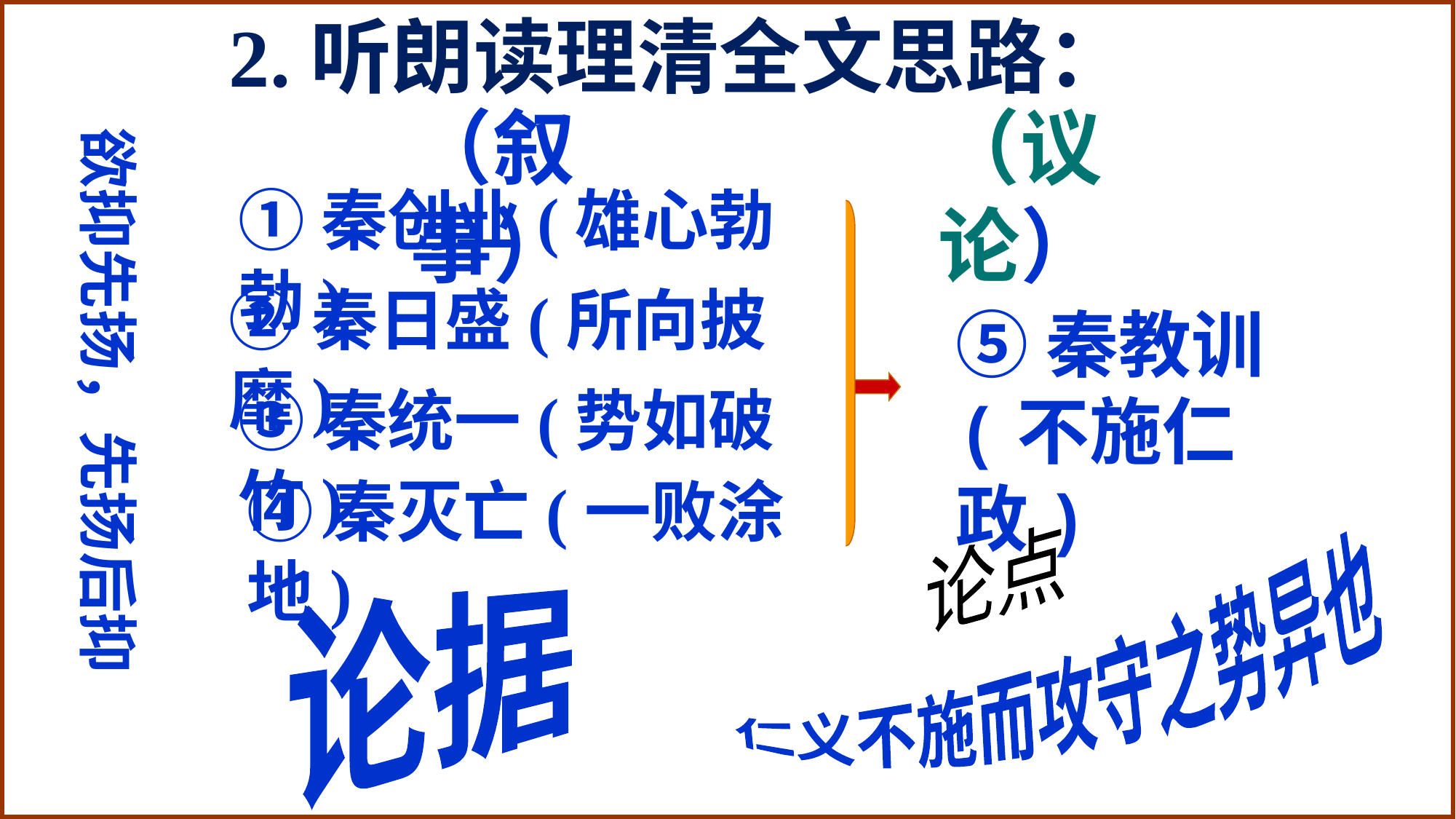

2.听朗读理清全文思路：
（叙事）
（议论）
欲抑先扬，先扬后抑
①秦创业(雄心勃勃)

②秦日盛(所向披靡)
⑤秦教训(不施仁政)
③秦统一(势如破竹)

④秦灭亡(一败涂地)
论点
仁义不施而攻守之势异也
论据